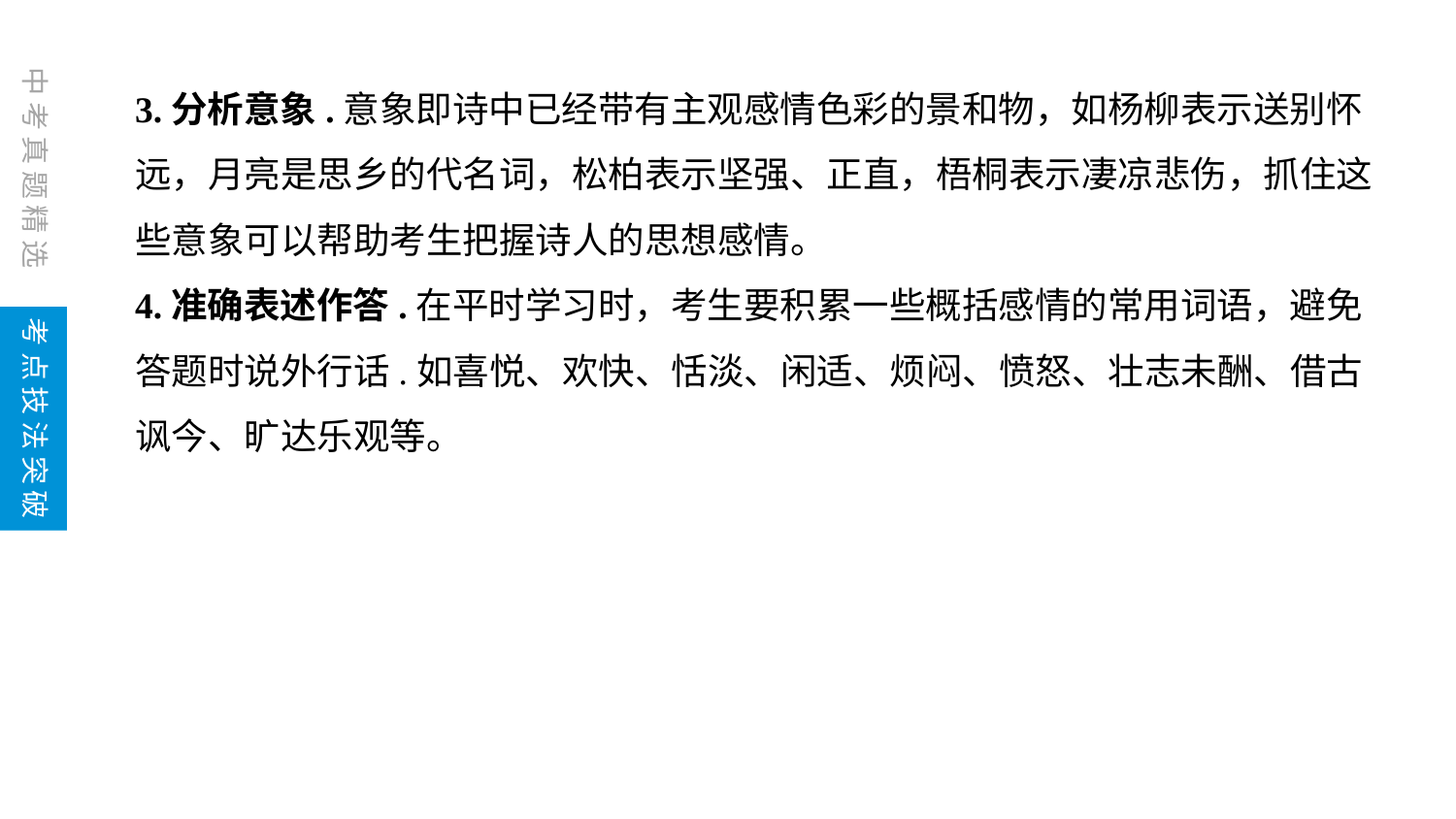

3.分析意象.意象即诗中已经带有主观感情色彩的景和物，如杨柳表示送别怀远，月亮是思乡的代名词，松柏表示坚强、正直，梧桐表示凄凉悲伤，抓住这些意象可以帮助考生把握诗人的思想感情。
4.准确表述作答.在平时学习时，考生要积累一些概括感情的常用词语，避免答题时说外行话.如喜悦、欢快、恬淡、闲适、烦闷、愤怒、壮志未酬、借古讽今、旷达乐观等。